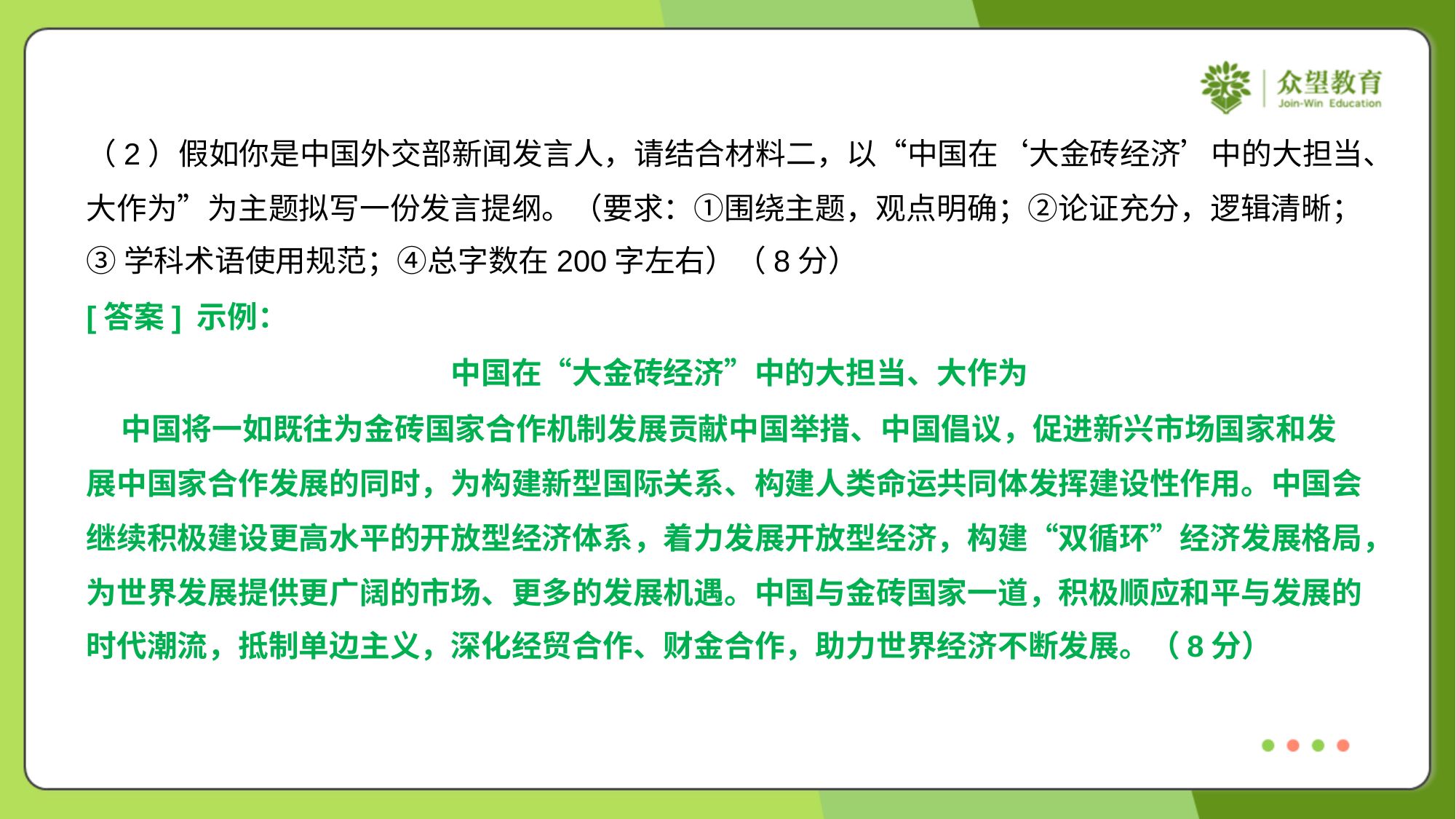

（2）假如你是中国外交部新闻发言人，请结合材料二，以“中国在‘大金砖经济’中的大担当、
大作为”为主题拟写一份发言提纲。（要求：①围绕主题，观点明确；②论证充分，逻辑清晰；
③学科术语使用规范；④总字数在200字左右）（8分）
[答案] 示例：
中国在“大金砖经济”中的大担当、大作为
    中国将一如既往为金砖国家合作机制发展贡献中国举措、中国倡议，促进新兴市场国家和发
展中国家合作发展的同时，为构建新型国际关系、构建人类命运共同体发挥建设性作用。中国会
继续积极建设更高水平的开放型经济体系，着力发展开放型经济，构建“双循环”经济发展格局，
为世界发展提供更广阔的市场、更多的发展机遇。中国与金砖国家一道，积极顺应和平与发展的
时代潮流，抵制单边主义，深化经贸合作、财金合作，助力世界经济不断发展。（8分）